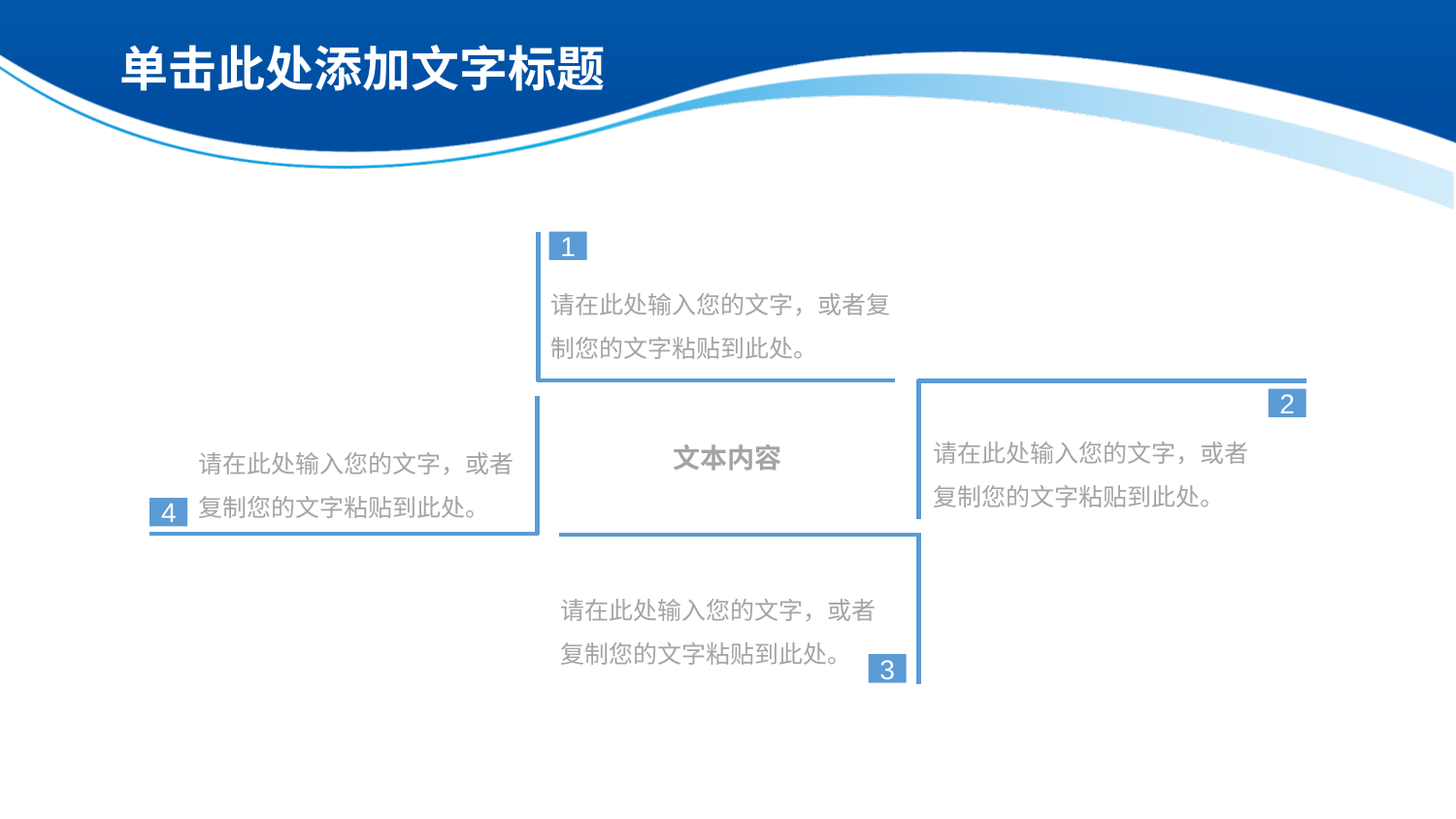

1

请在此处输入您的文字，或者复制您的文字粘贴到此处。
2
文本内容
请在此处输入您的文字，或者复制您的文字粘贴到此处。
请在此处输入您的文字，或者复制您的文字粘贴到此处。
4

请在此处输入您的文字，或者复制您的文字粘贴到此处。
3